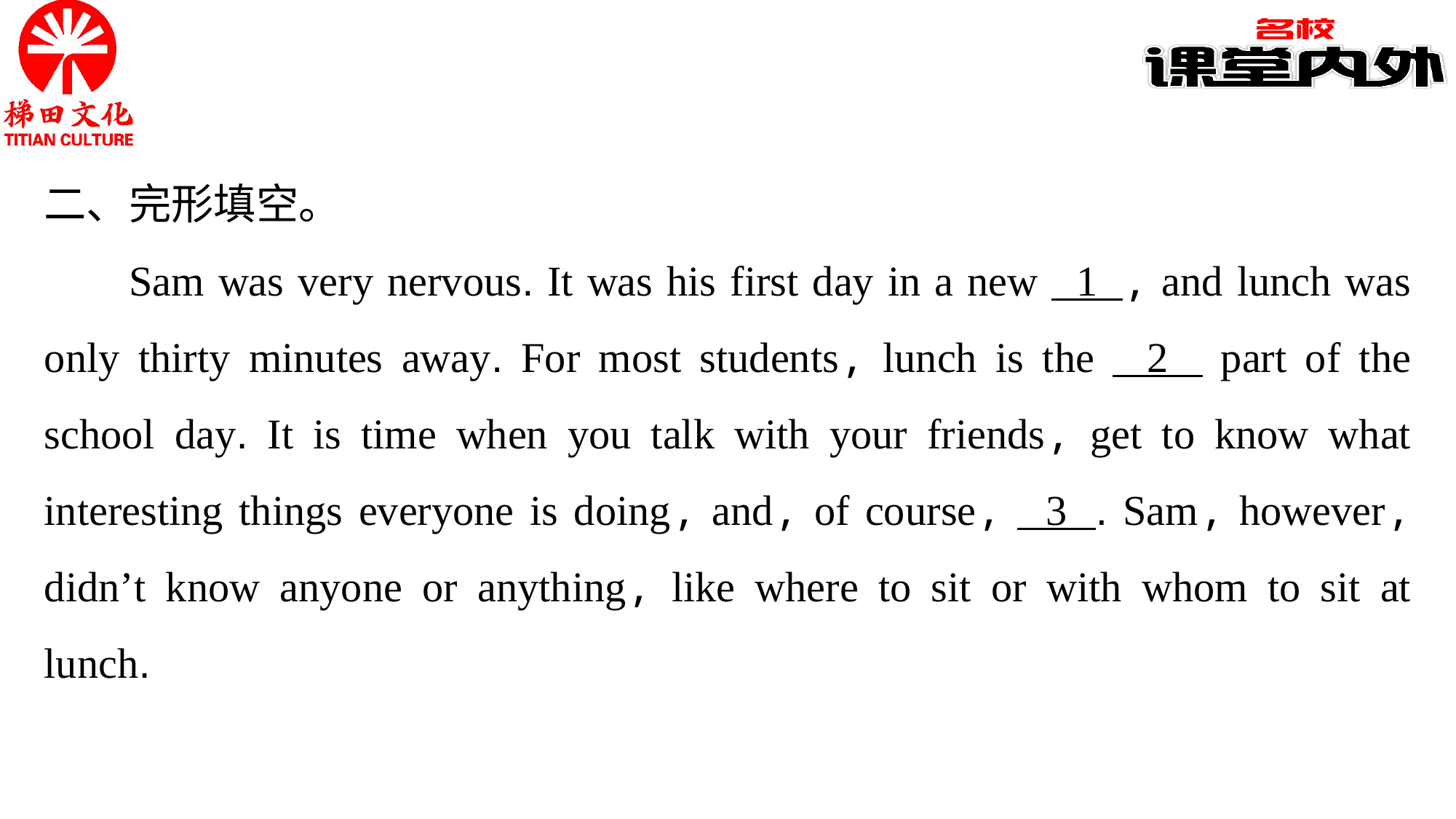

二、完形填空。
Sam was very nervous. It was his first day in a new   1  , and lunch was only thirty minutes away. For most students, lunch is the   2   part of the school day. It is time when you talk with your friends, get to know what interesting things everyone is doing, and, of course,   3  . Sam, however, didn’t know anyone or anything, like where to sit or with whom to sit at lunch.